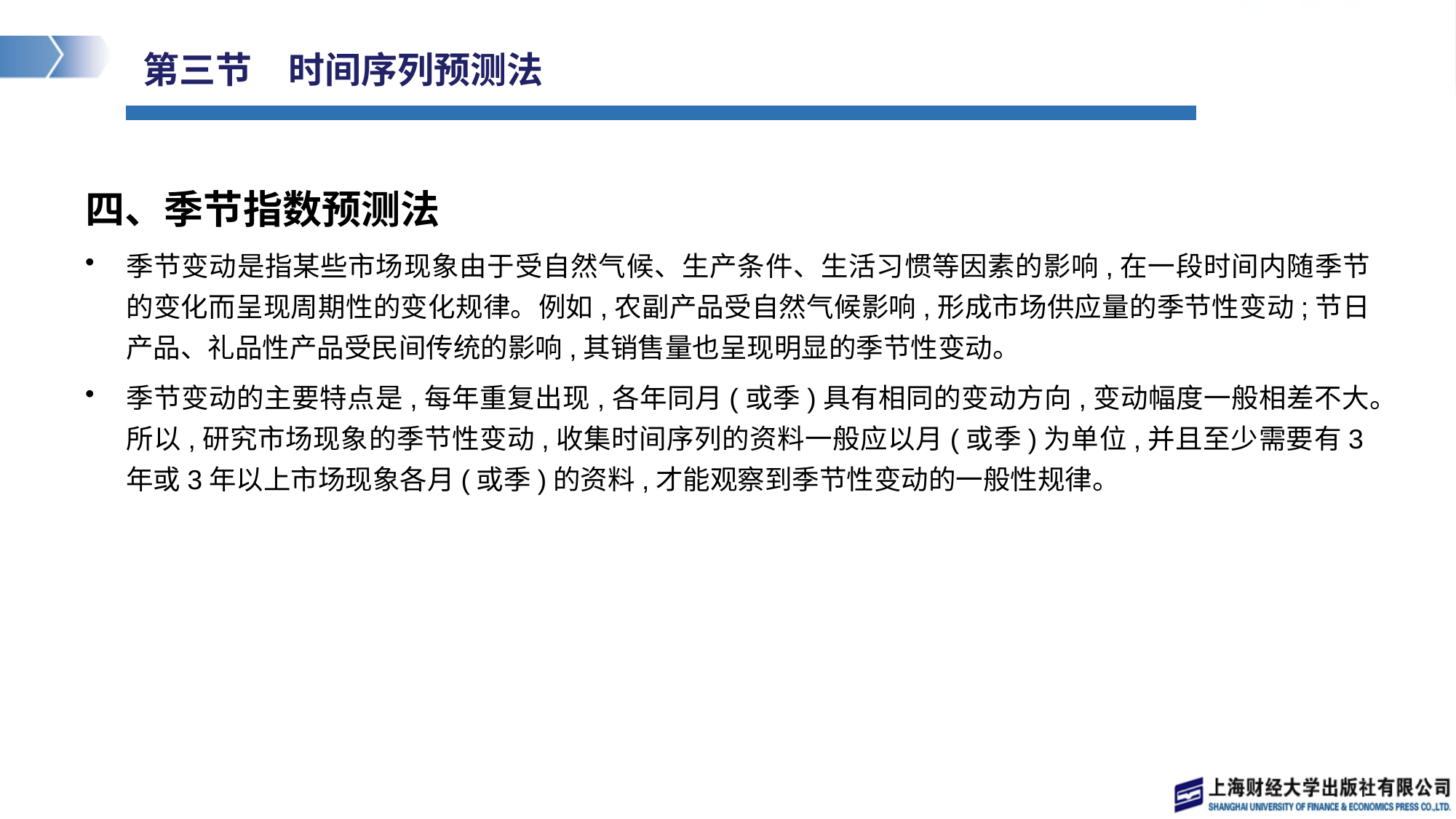

# 第三节　时间序列预测法
四、季节指数预测法
季节变动是指某些市场现象由于受自然气候、生产条件、生活习惯等因素的影响,在一段时间内随季节的变化而呈现周期性的变化规律。例如,农副产品受自然气候影响,形成市场供应量的季节性变动;节日产品、礼品性产品受民间传统的影响,其销售量也呈现明显的季节性变动。
季节变动的主要特点是,每年重复出现,各年同月(或季)具有相同的变动方向,变动幅度一般相差不大。所以,研究市场现象的季节性变动,收集时间序列的资料一般应以月(或季)为单位,并且至少需要有3年或3年以上市场现象各月(或季)的资料,才能观察到季节性变动的一般性规律。